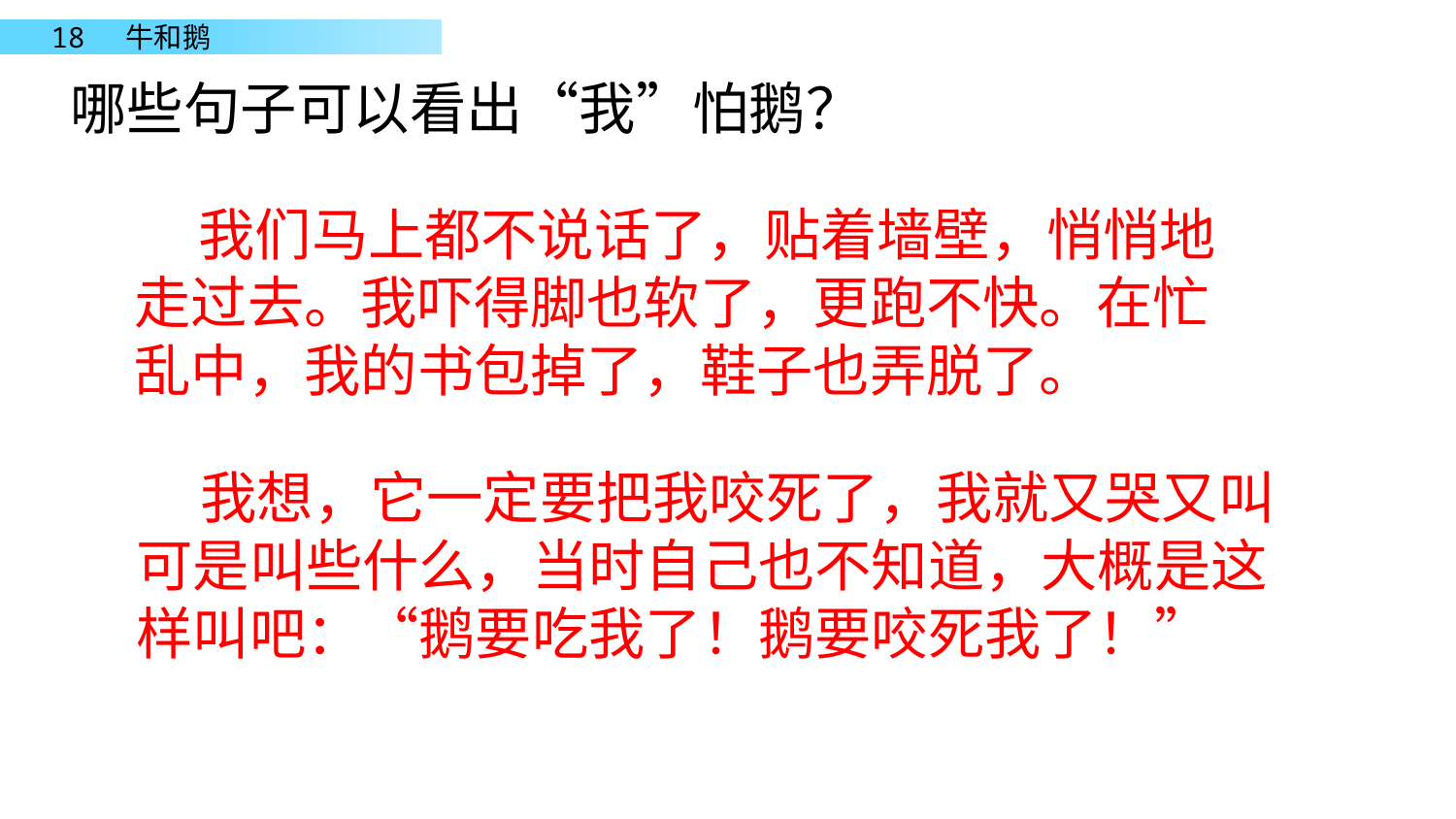

哪些句子可以看出“我”怕鹅？
    我们马上都不说话了，贴着墙壁，悄悄地走过去。我吓得脚也软了，更跑不快。在忙乱中，我的书包掉了，鞋子也弄脱了。
    我想，它一定要把我咬死了，我就又哭又叫可是叫些什么，当时自己也不知道，大概是这样叫吧：“鹅要吃我了！鹅要咬死我了！”